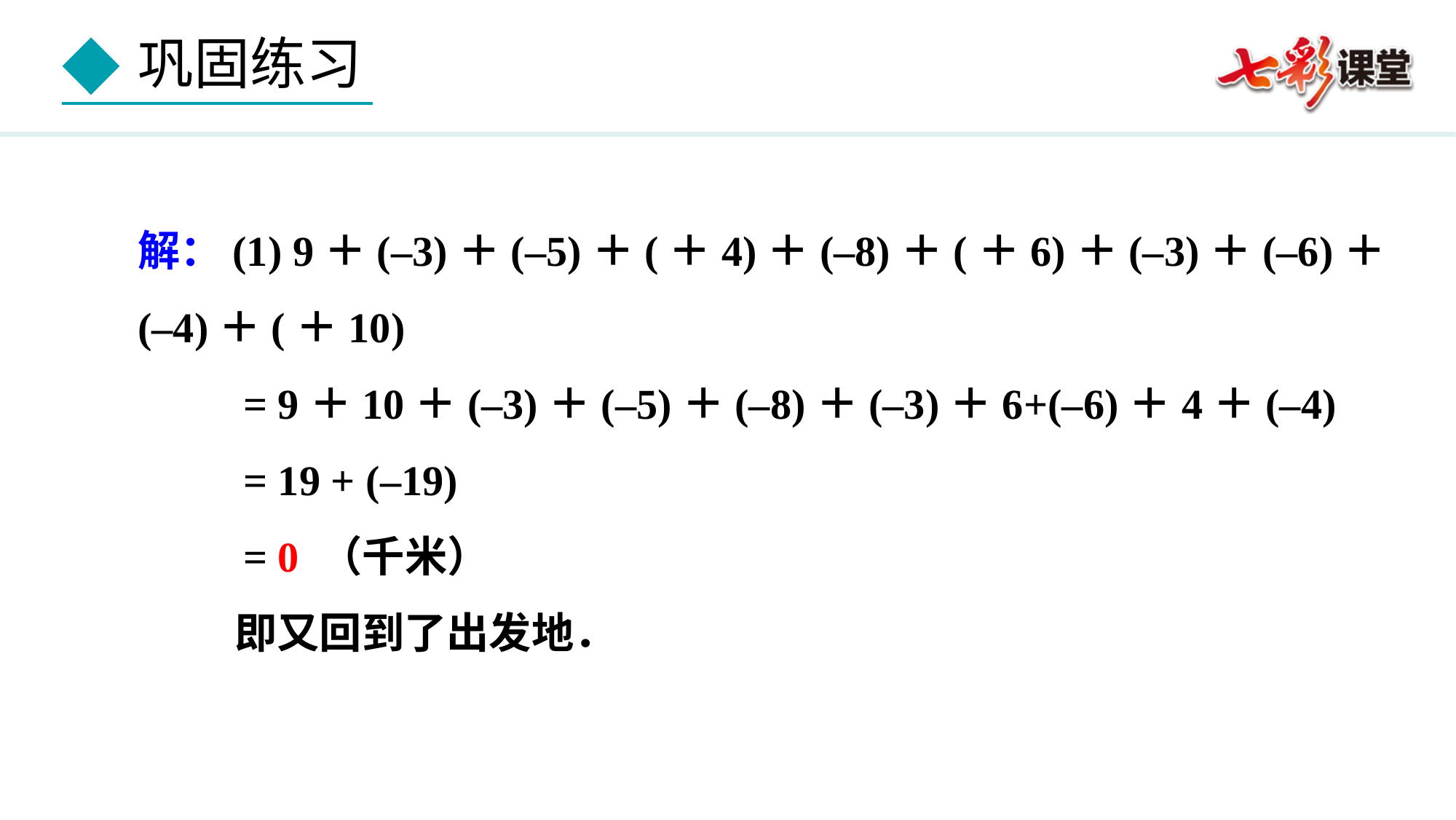

解：(1) 9＋(–3)＋(–5)＋(＋4)＋(–8)＋(＋6)＋(–3)＋(–6)＋(–4)＋(＋10)
          = 9＋10＋(–3)＋(–5)＋(–8)＋(–3)＋6+(–6)＋4＋(–4)
          = 19 + (–19)
          = 0 （千米）
         即又回到了出发地．